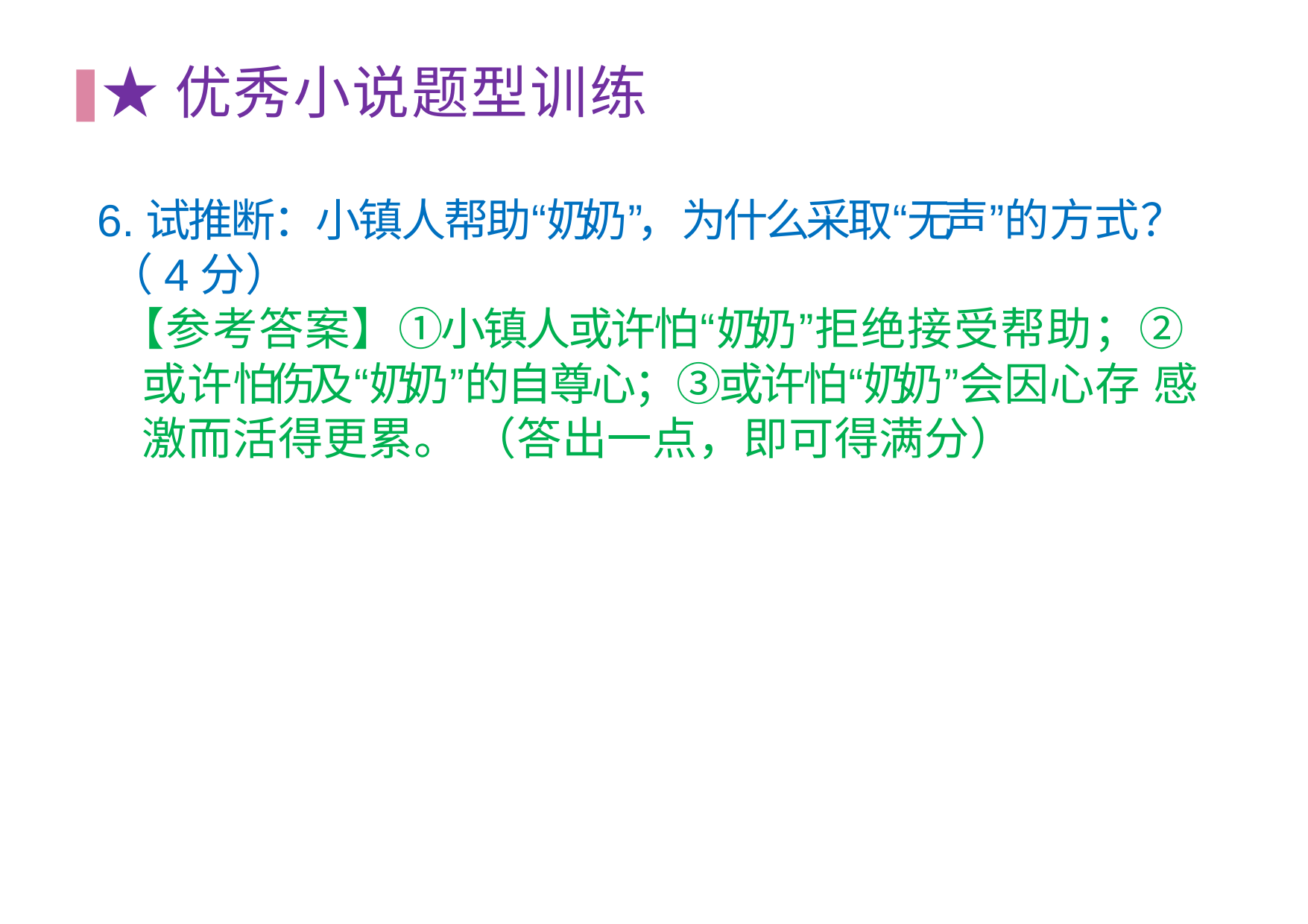

# ★优秀⼩说题型训练

6.试推断：⼩镇⼈帮助“奶奶”，为什么采取“⽆声”的⽅式？
（4分）
【参考答案】①⼩镇⼈或许怕“奶奶”拒绝接受帮助；②  或许怕伤及“奶奶”的⾃尊⼼；③或许怕“奶奶”会因⼼存 感激⽽活得更累。 （答出⼀点，即可得满分）